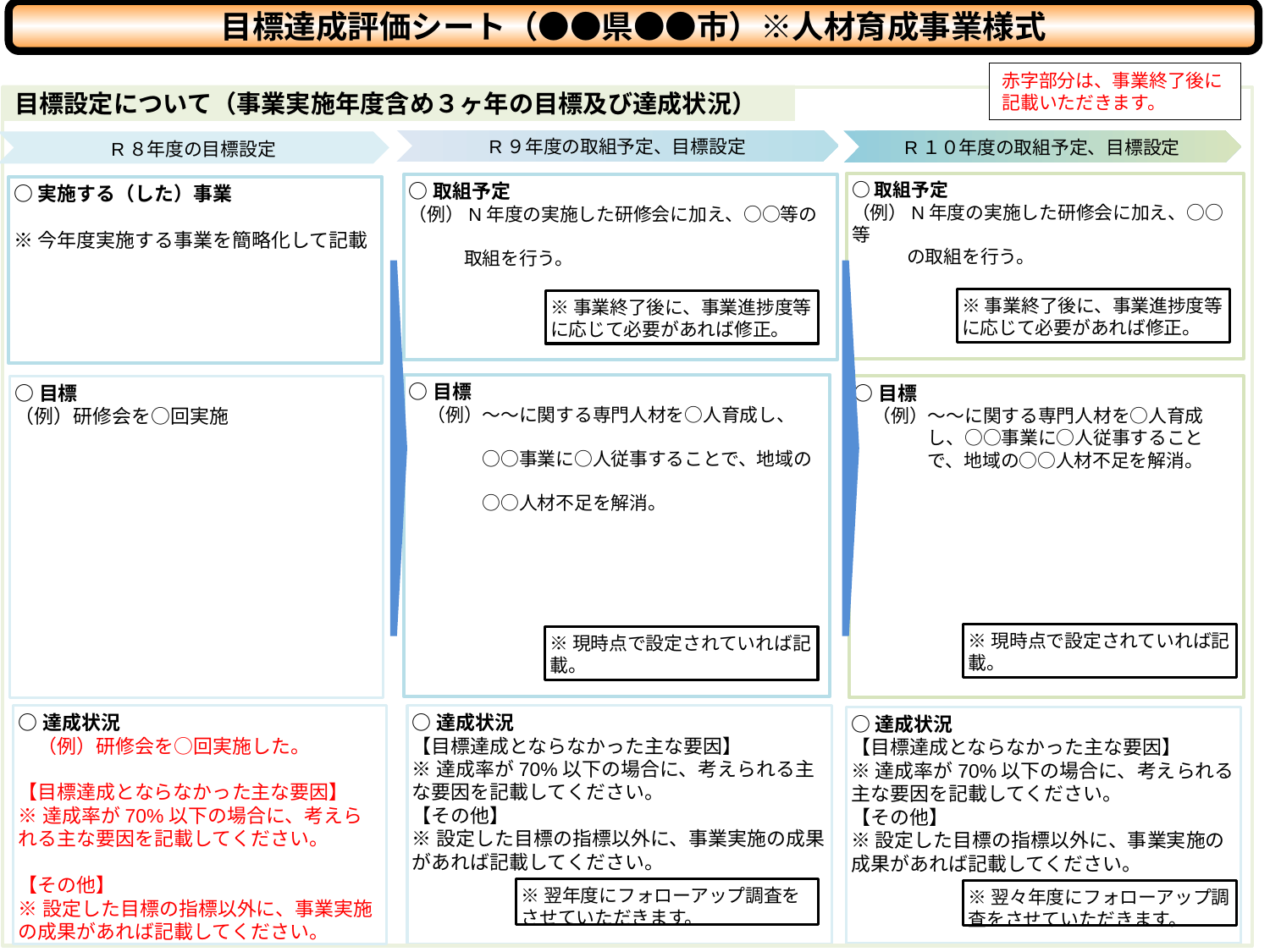

目標達成評価シート（●●県●●市）※人材育成事業様式
不要なページは削除してください。
赤字部分は、事業終了後に記載いただきます。
目標設定について（事業実施年度含め３ヶ年の目標及び達成状況）

R９年度の取組予定、目標設定
R１０年度の取組予定、目標設定
R８年度の目標設定
○取組予定
（例）N年度の実施した研修会に加え、○○等
　　　の取組を行う。
○取組予定
（例）N年度の実施した研修会に加え、○○等の
　　　取組を行う。
○実施する（した）事業

※今年度実施する事業を簡略化して記載

※事業終了後に、事業進捗度等に応じて必要があれば修正。
※事業終了後に、事業進捗度等に応じて必要があれば修正。
○目標
　（例）～～に関する専門人材を○人育成し、
　　　　○○事業に○人従事することで、地域の
　　　　○○人材不足を解消。
○目標
（例）研修会を○回実施
○目標
　（例）～～に関する専門人材を○人育成
　　　　し、○○事業に○人従事すること
　　　　で、地域の○○人材不足を解消。

※現時点で設定されていれば記載。
※現時点で設定されていれば記載。
○達成状況
　（例）研修会を○回実施した。

【目標達成とならなかった主な要因】
※達成率が70%以下の場合に、考えられる主な要因を記載してください。

【その他】
※設定した目標の指標以外に、事業実施の成果があれば記載してください。

○達成状況
【目標達成とならなかった主な要因】
※達成率が70%以下の場合に、考えられる主な要因を記載してください。
【その他】
※設定した目標の指標以外に、事業実施の成果があれば記載してください。

○達成状況
【目標達成とならなかった主な要因】
※達成率が70%以下の場合に、考えられる主な要因を記載してください。
【その他】
※設定した目標の指標以外に、事業実施の成果があれば記載してください。

※翌年度にフォローアップ調査をさせていただきます。
※翌々年度にフォローアップ調査をさせていただきます。